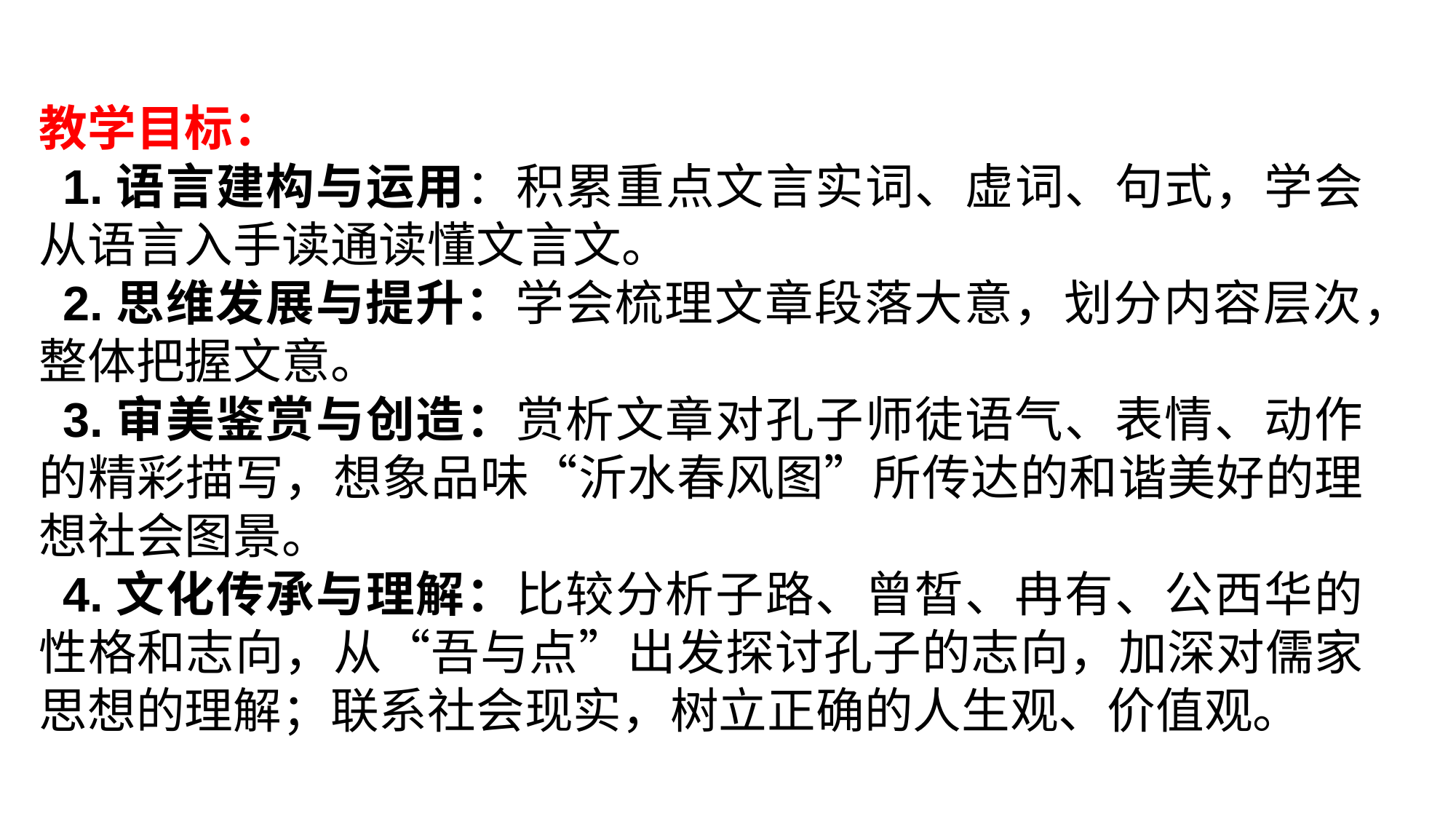

教学目标：
1.语言建构与运用：积累重点文言实词、虚词、句式，学会从语言入手读通读懂文言文。
2.思维发展与提升：学会梳理文章段落大意，划分内容层次，整体把握文意。
3.审美鉴赏与创造：赏析文章对孔子师徒语气、表情、动作的精彩描写，想象品味“沂水春风图”所传达的和谐美好的理想社会图景。
4.文化传承与理解：比较分析子路、曾皙、冉有、公西华的性格和志向，从“吾与点”出发探讨孔子的志向，加深对儒家思想的理解；联系社会现实，树立正确的人生观、价值观。